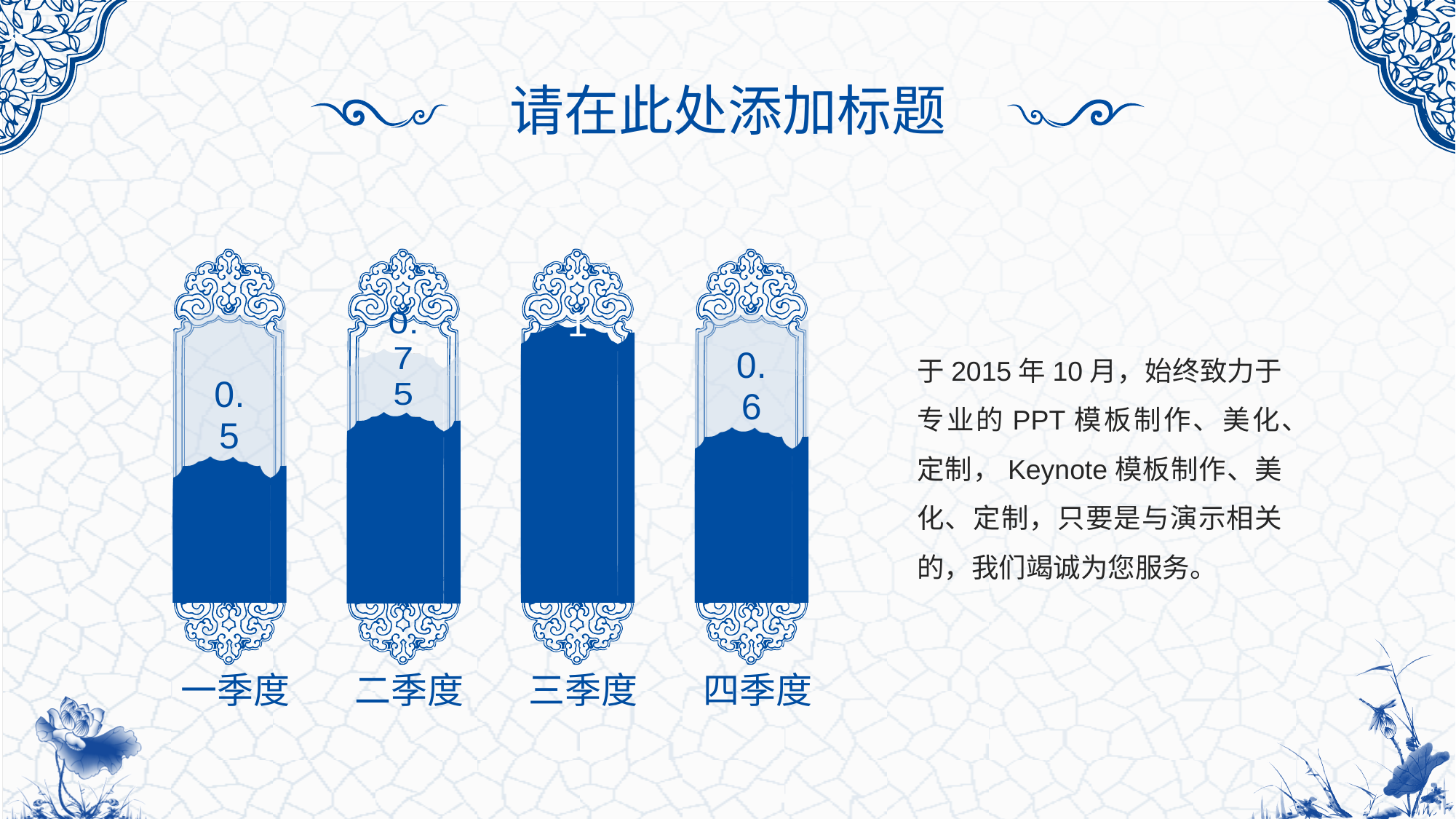

请在此处添加标题

### Chart

| Category | 辅助 | 数据 |
|---|---|---|
| 类别 1 | 1.0 | 0.5 |

### Chart

| Category | 辅助 | 数据 |
|---|---|---|
| 类别 1 | 1.0 | 0.75 |

### Chart

| Category | 辅助 | 数据 |
|---|---|---|
| 类别 1 | 1.0 | 1.0 |

### Chart

| Category | 辅助 | 数据 |
|---|---|---|
| 类别 1 | 1.0 | 0.6 |
于2015年10月，始终致力于专业的PPT模板制作、美化、定制，Keynote模板制作、美化、定制，只要是与演示相关的，我们竭诚为您服务。
一季度
二季度
三季度
四季度